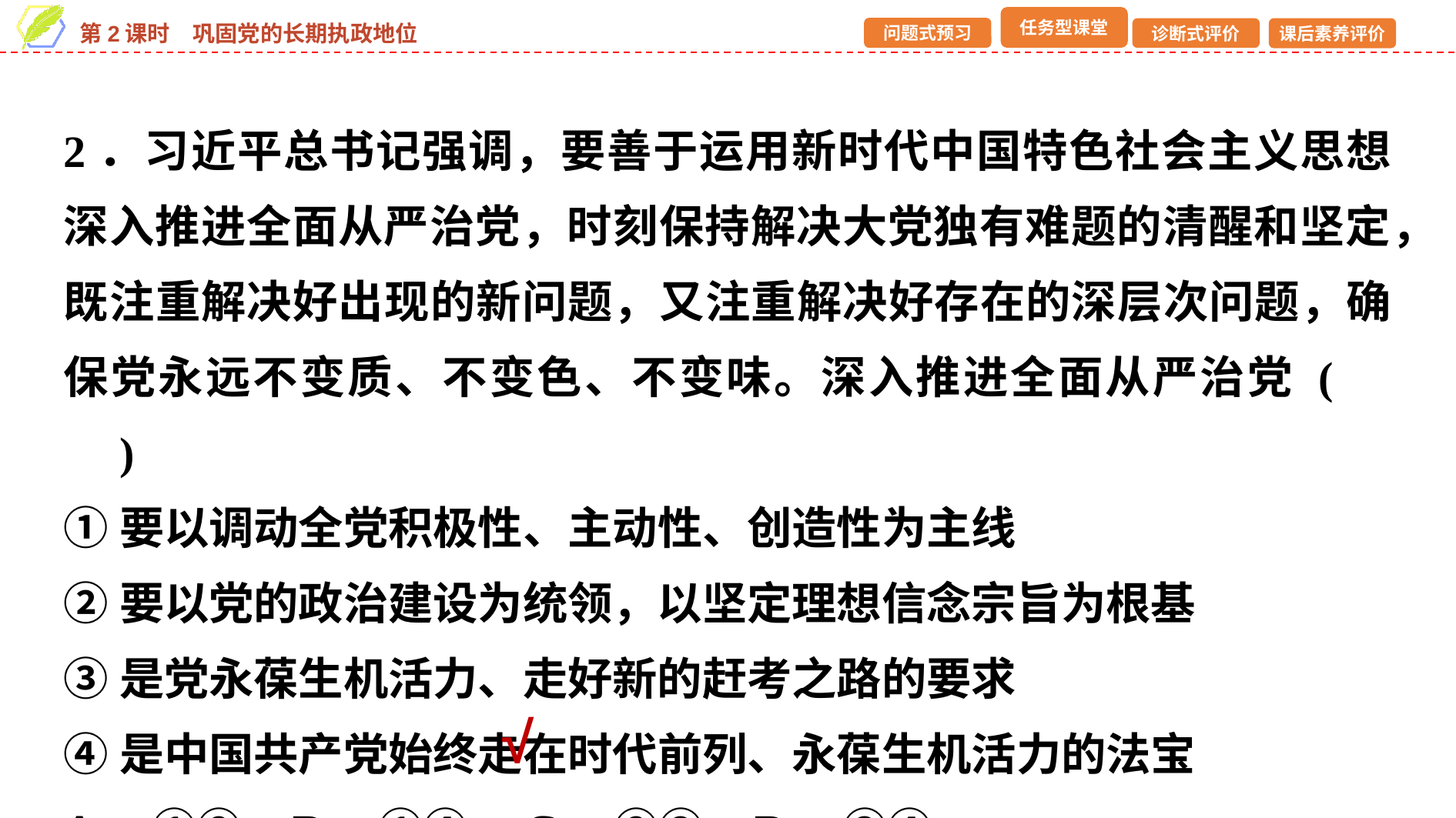

2．习近平总书记强调，要善于运用新时代中国特色社会主义思想深入推进全面从严治党，时刻保持解决大党独有难题的清醒和坚定，既注重解决好出现的新问题，又注重解决好存在的深层次问题，确保党永远不变质、不变色、不变味。深入推进全面从严治党 (　　)
①要以调动全党积极性、主动性、创造性为主线
②要以党的政治建设为统领，以坚定理想信念宗旨为根基
③是党永葆生机活力、走好新的赶考之路的要求
④是中国共产党始终走在时代前列、永葆生机活力的法宝
A．①②    B．①④	C．②③    D．③④
√